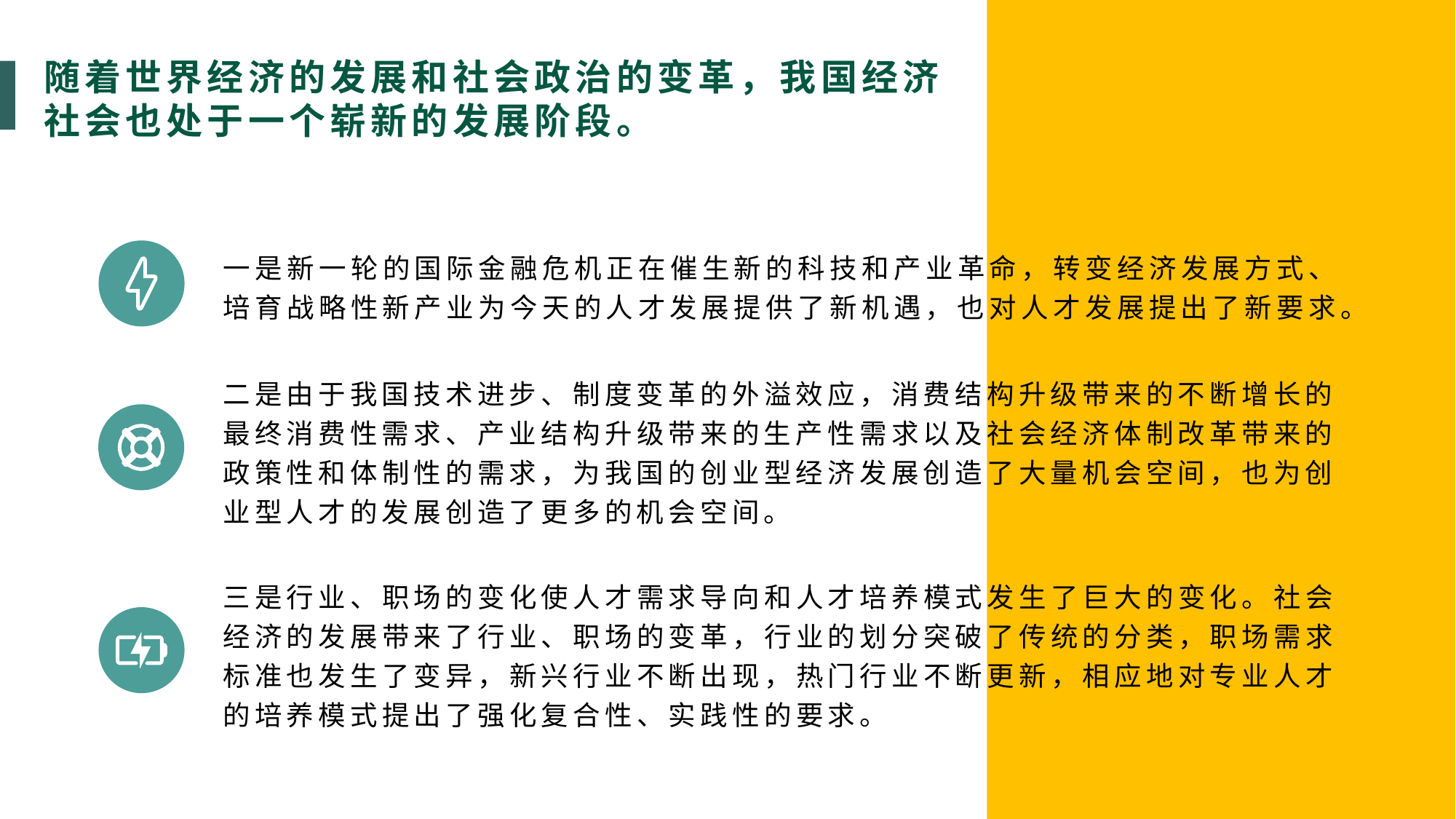

随着世界经济的发展和社会政治的变革，我国经济社会也处于一个崭新的发展阶段。

一是新一轮的国际金融危机正在催生新的科技和产业革命，转变经济发展方式、培育战略性新产业为今天的人才发展提供了新机遇，也对人才发展提出了新要求。

二是由于我国技术进步、制度变革的外溢效应，消费结构升级带来的不断增长的最终消费性需求、产业结构升级带来的生产性需求以及社会经济体制改革带来的政策性和体制性的需求，为我国的创业型经济发展创造了大量机会空间，也为创业型人才的发展创造了更多的机会空间。

三是行业、职场的变化使人才需求导向和人才培养模式发生了巨大的变化。社会经济的发展带来了行业、职场的变革，行业的划分突破了传统的分类，职场需求标准也发生了变异，新兴行业不断出现，热门行业不断更新，相应地对专业人才的培养模式提出了强化复合性、实践性的要求。